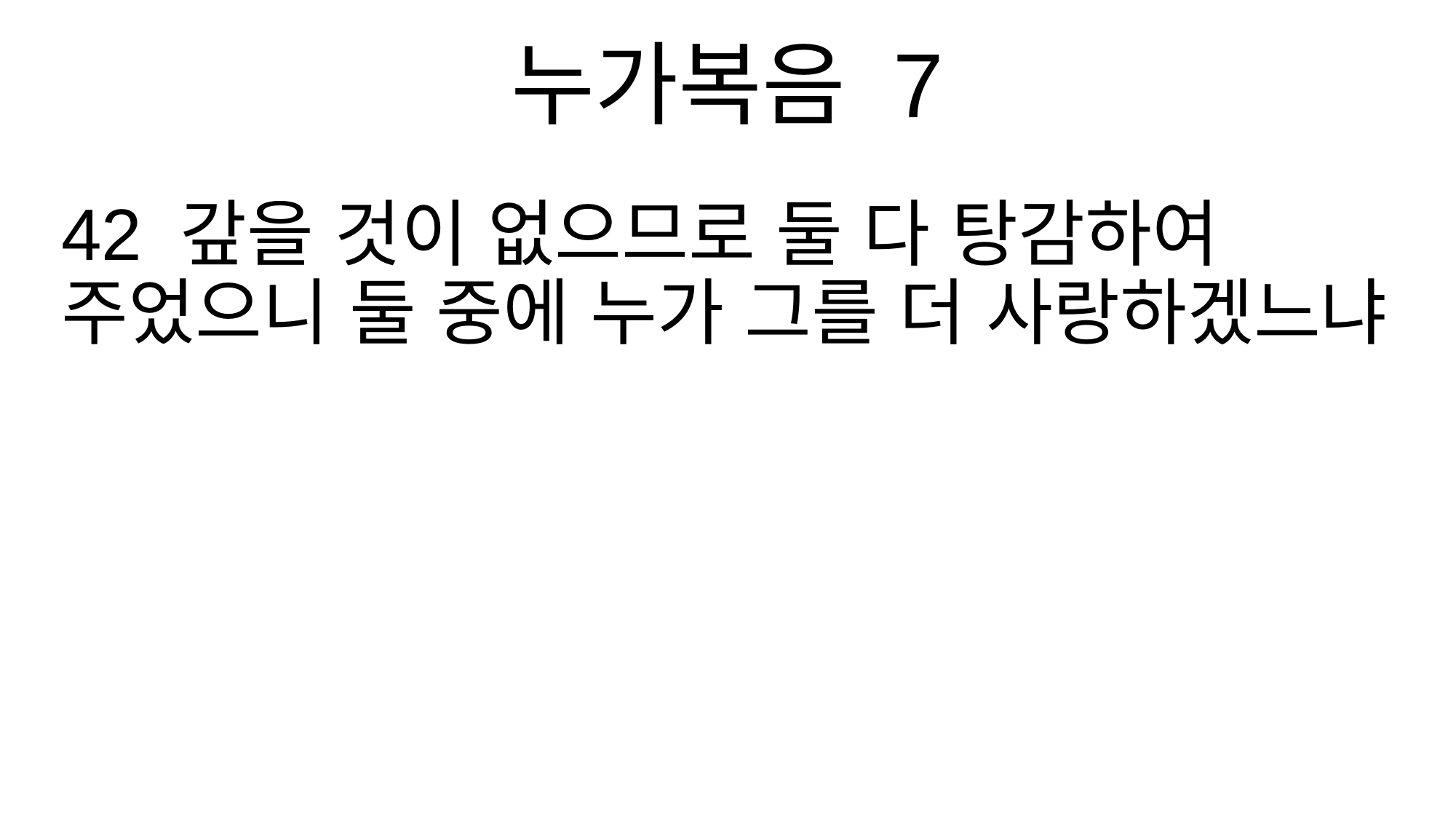

누가복음 7
42 갚을 것이 없으므로 둘 다 탕감하여 주었으니 둘 중에 누가 그를 더 사랑하겠느냐